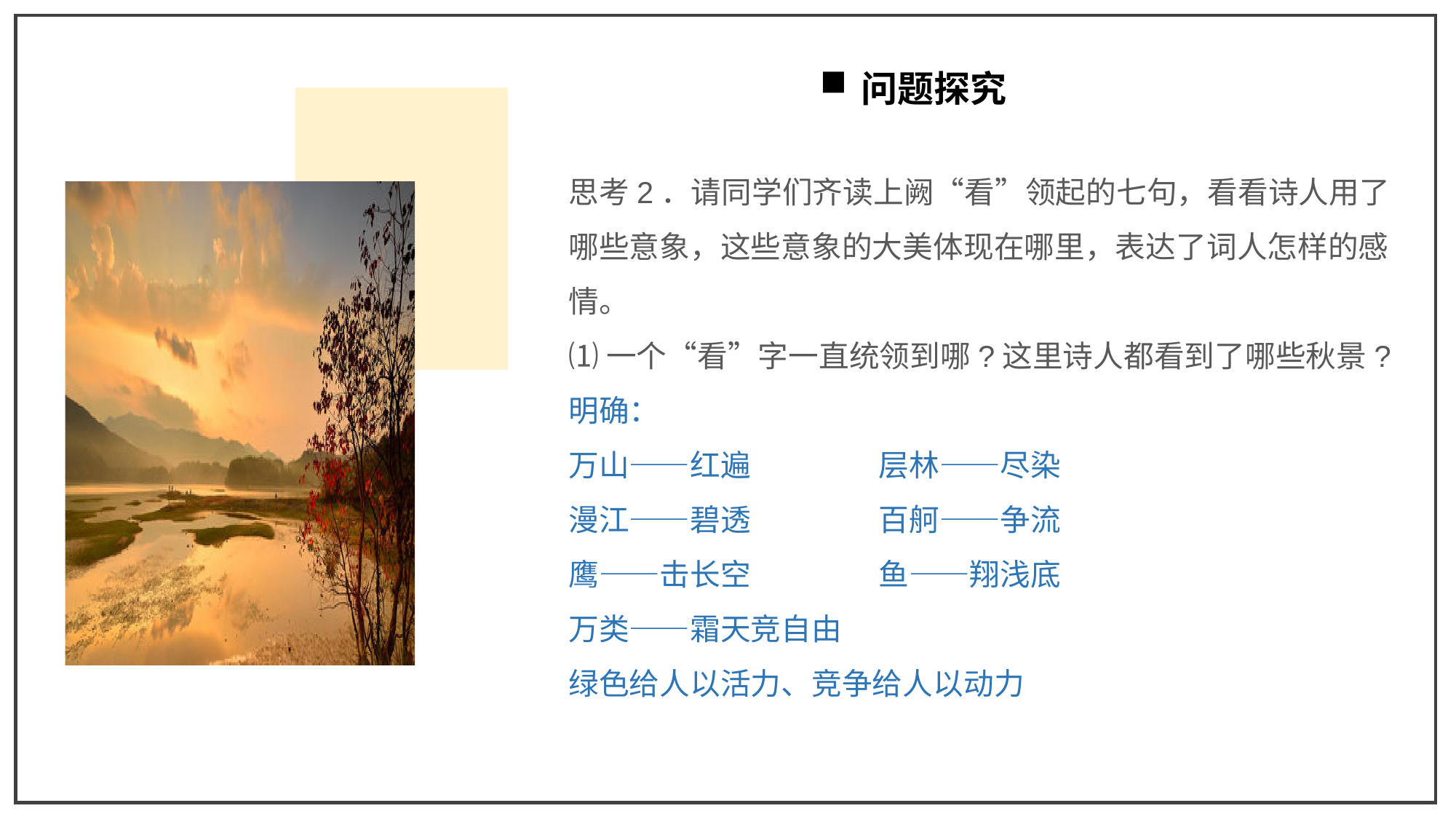

问题探究

思考2．请同学们齐读上阙“看”领起的七句，看看诗人用了哪些意象，这些意象的大美体现在哪里，表达了词人怎样的感情。
⑴一个“看”字一直统领到哪?这里诗人都看到了哪些秋景?
明确：
万山——红遍                   层林——尽染
漫江——碧透                   百舸——争流
鹰——击长空                   鱼——翔浅底
万类——霜天竞自由
绿色给人以活力、竞争给人以动力